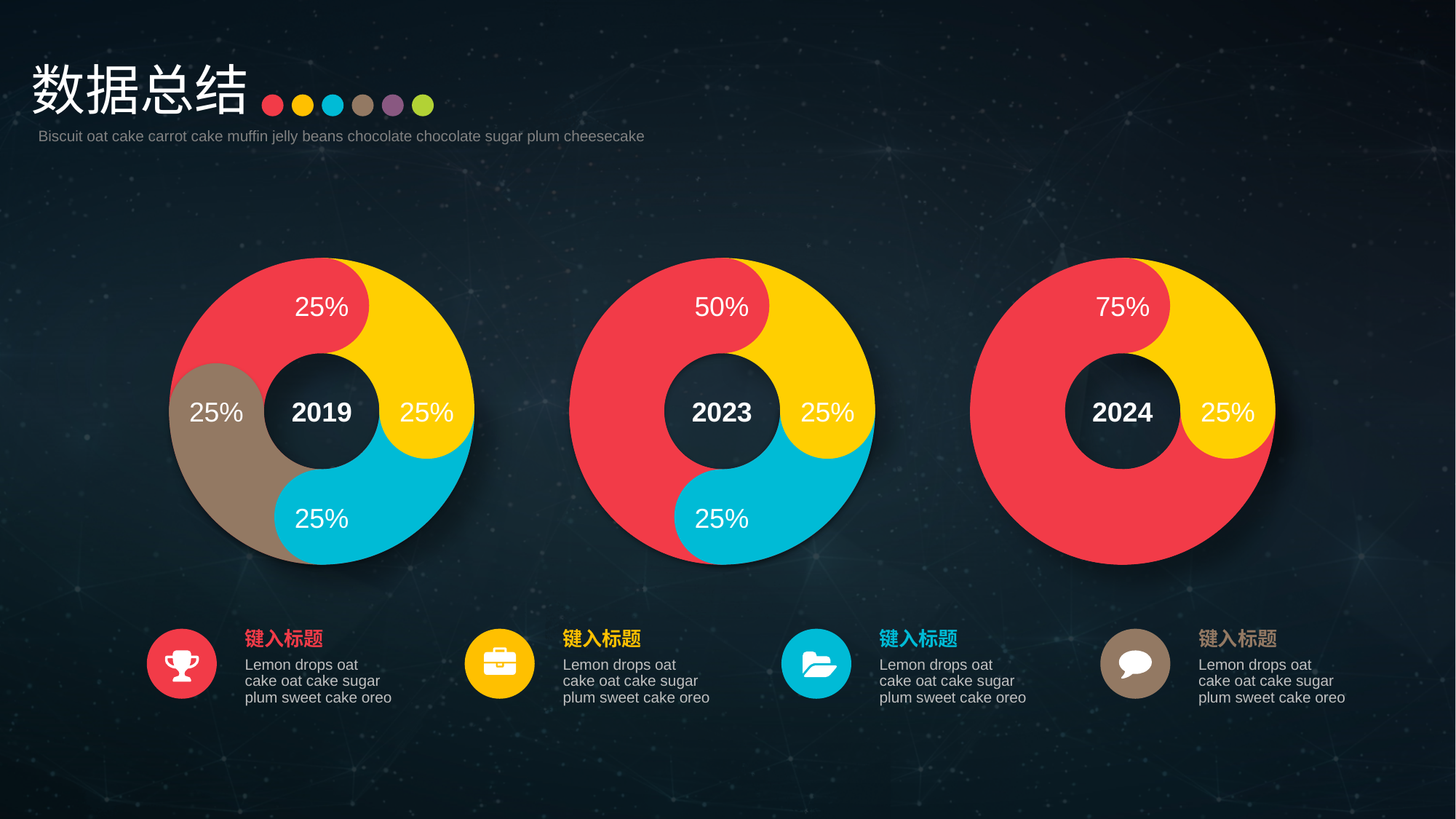

数据总结

Biscuit oat cake carrot cake muffin jelly beans chocolate chocolate sugar plum cheesecake

25%

25%

25%

25%

50%

25%

25%

75%

25%

2019
2023
2024
键入标题

键入标题

键入标题

键入标题

Lemon drops oat cake oat cake sugar plum sweet cake oreo
Lemon drops oat cake oat cake sugar plum sweet cake oreo
Lemon drops oat cake oat cake sugar plum sweet cake oreo
Lemon drops oat cake oat cake sugar plum sweet cake oreo